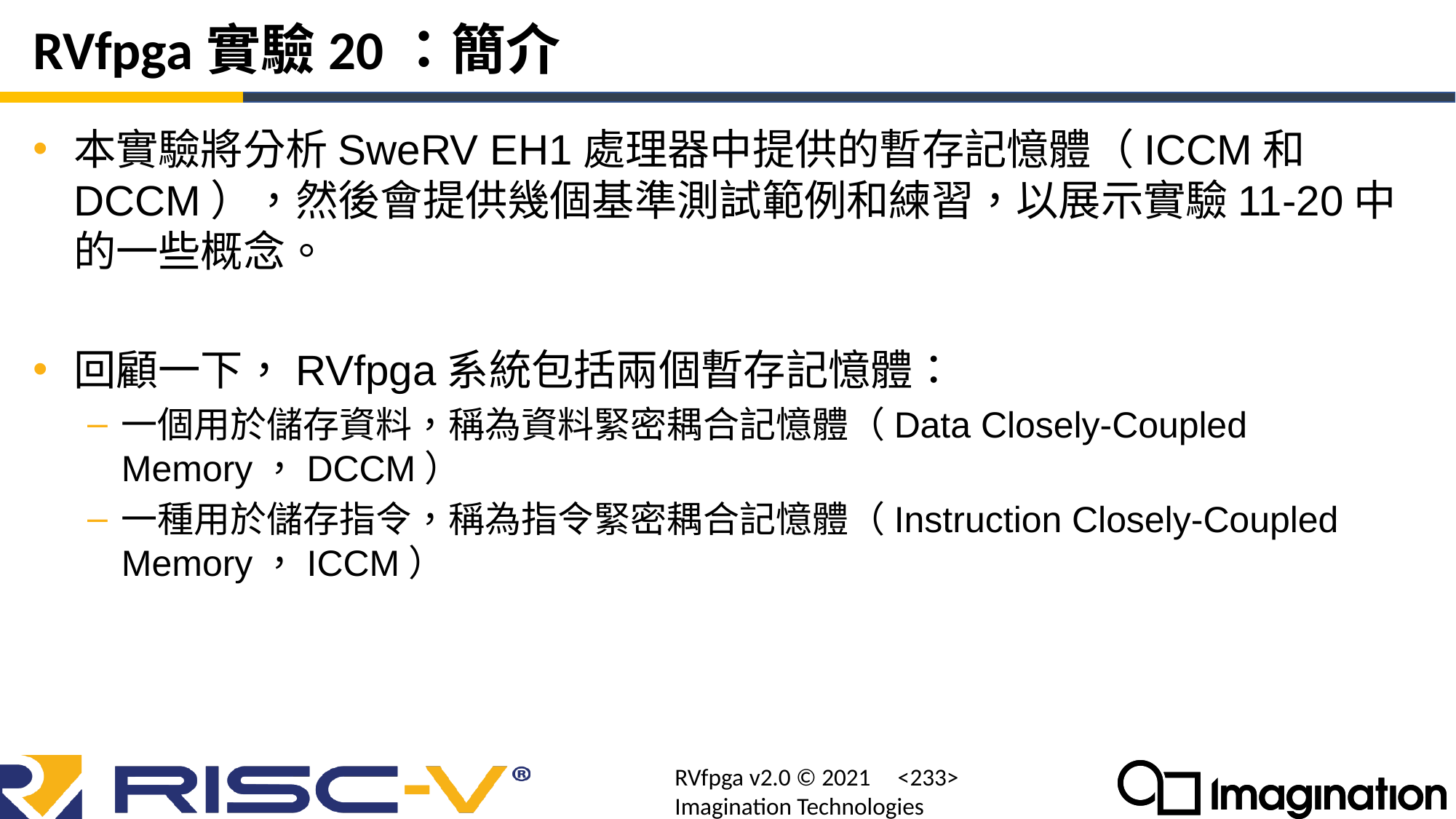

# RVfpga實驗20：簡介
本實驗將分析SweRV EH1處理器中提供的暫存記憶體（ICCM和DCCM），然後會提供幾個基準測試範例和練習，以展示實驗11-20中的一些概念。

回顧一下，RVfpga系統包括兩個暫存記憶體：
一個用於儲存資料，稱為資料緊密耦合記憶體（Data Closely-Coupled Memory，DCCM）
一種用於儲存指令，稱為指令緊密耦合記憶體（Instruction Closely-Coupled Memory，ICCM）